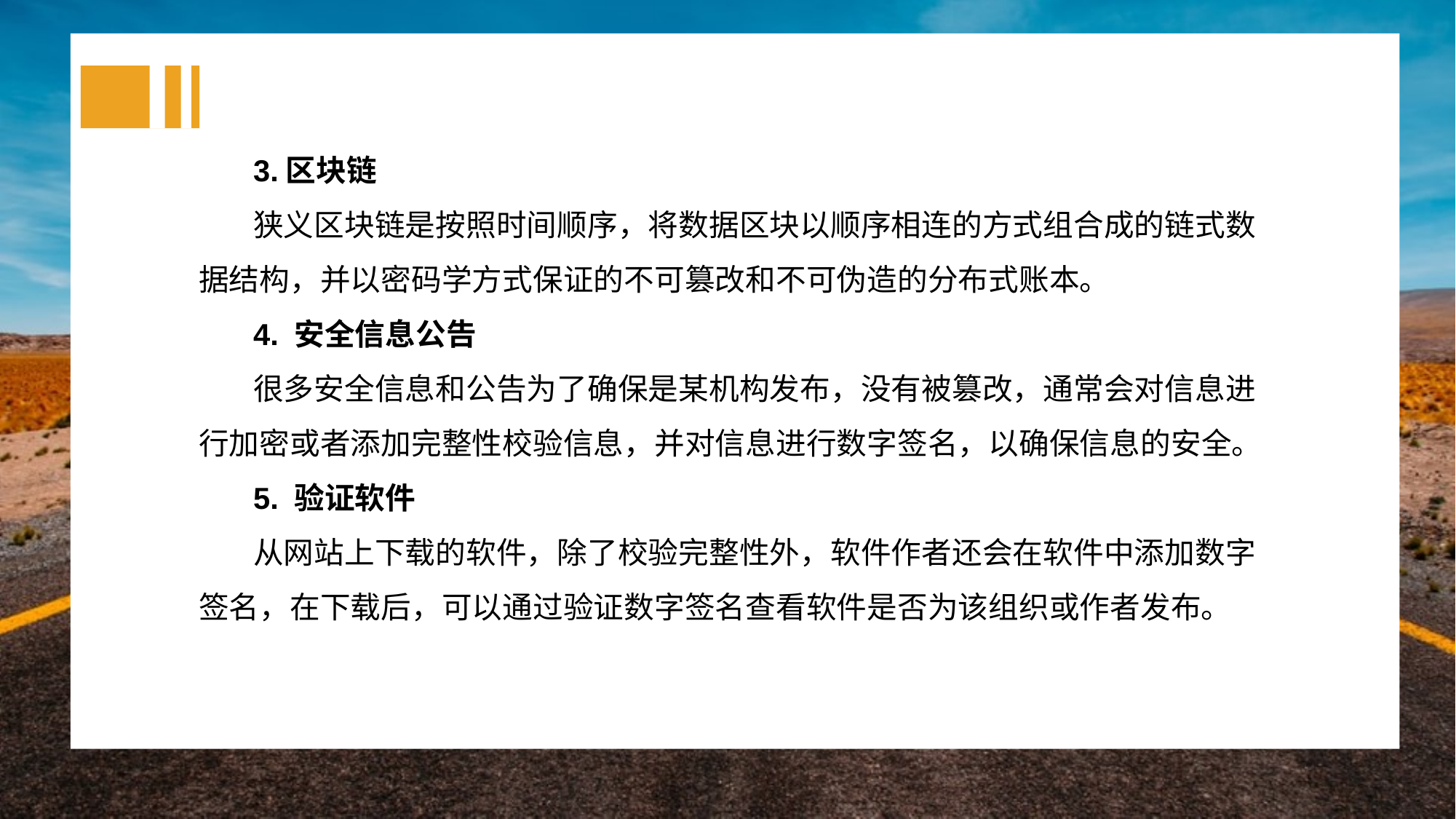

3.区块链
狭义区块链是按照时间顺序，将数据区块以顺序相连的方式组合成的链式数据结构，并以密码学方式保证的不可篡改和不可伪造的分布式账本。
4. 安全信息公告
很多安全信息和公告为了确保是某机构发布，没有被篡改，通常会对信息进行加密或者添加完整性校验信息，并对信息进行数字签名，以确保信息的安全。
5. 验证软件
从网站上下载的软件，除了校验完整性外，软件作者还会在软件中添加数字签名，在下载后，可以通过验证数字签名查看软件是否为该组织或作者发布。